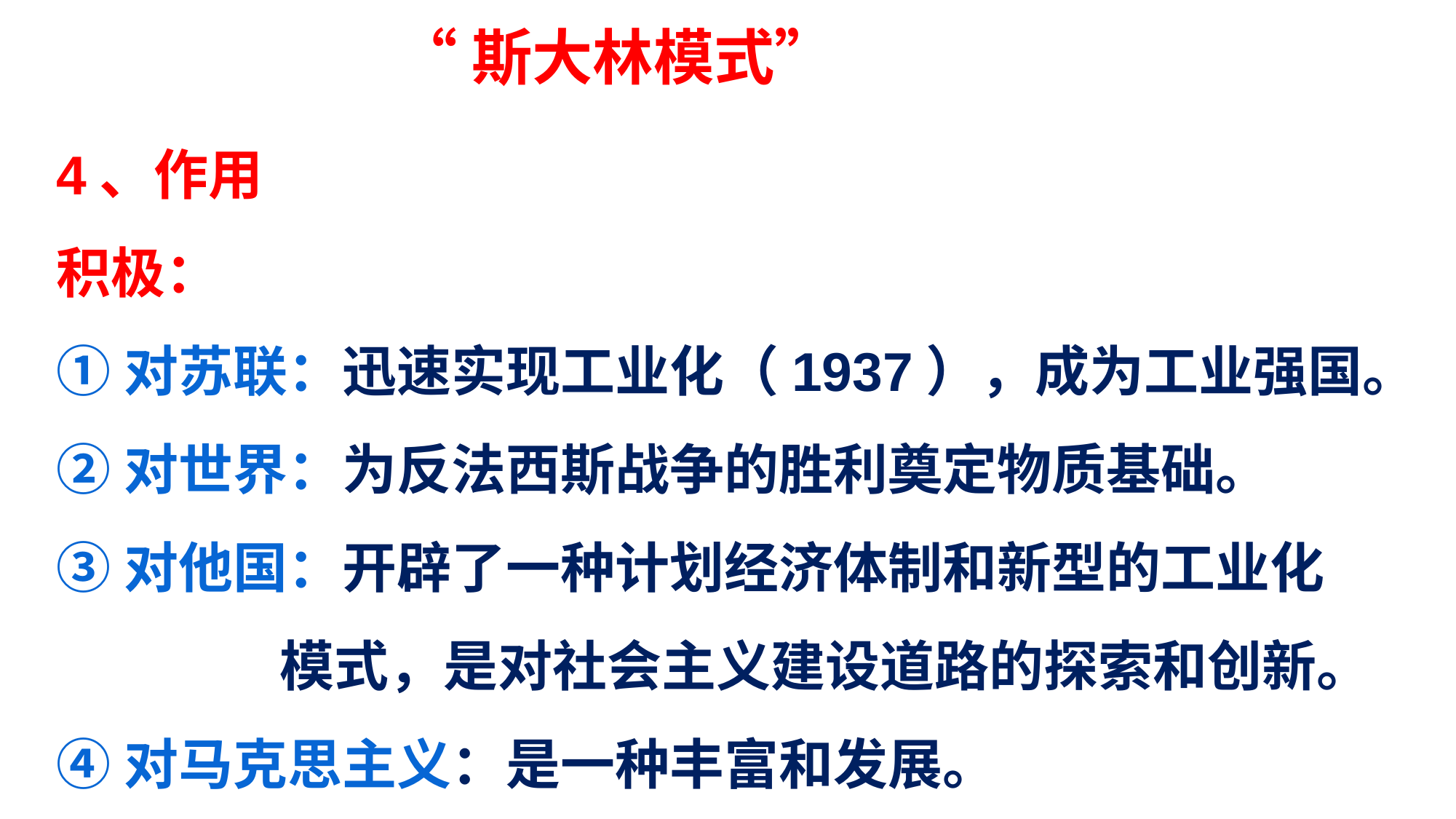

“斯大林模式”
4、作用
积极：
①对苏联：迅速实现工业化（1937），成为工业强国。
②对世界：为反法西斯战争的胜利奠定物质基础。
③对他国：开辟了一种计划经济体制和新型的工业化
                 模式，是对社会主义建设道路的探索和创新。
④对马克思主义：是一种丰富和发展。